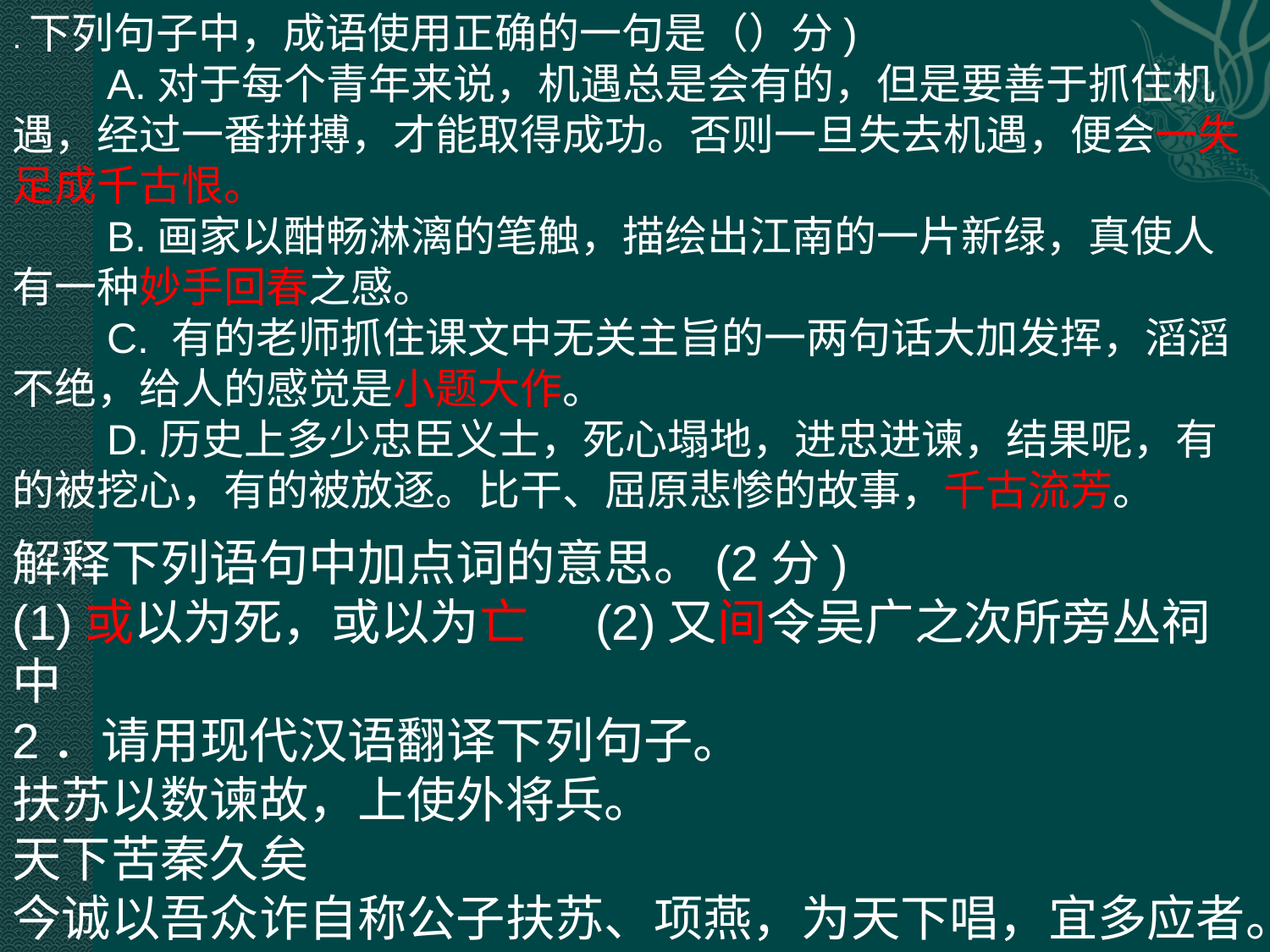

.下列句子中，成语使用正确的一句是（）分)
　　A.对于每个青年来说，机遇总是会有的，但是要善于抓住机遇，经过一番拼搏，才能取得成功。否则一旦失去机遇，便会一失足成千古恨。
　　B.画家以酣畅淋漓的笔触，描绘出江南的一片新绿，真使人有一种妙手回春之感。
　　C. 有的老师抓住课文中无关主旨的一两句话大加发挥，滔滔不绝，给人的感觉是小题大作。
　　D.历史上多少忠臣义士，死心塌地，进忠进谏，结果呢，有的被挖心，有的被放逐。比干、屈原悲惨的故事，千古流芳。

解释下列语句中加点词的意思。(2分)
(1)或以为死，或以为亡     (2)又间令吴广之次所旁丛祠中
2．请用现代汉语翻译下列句子。
扶苏以数谏故，上使外将兵。
天下苦秦久矣
今诚以吾众诈自称公子扶苏、项燕，为天下唱，宜多应者。